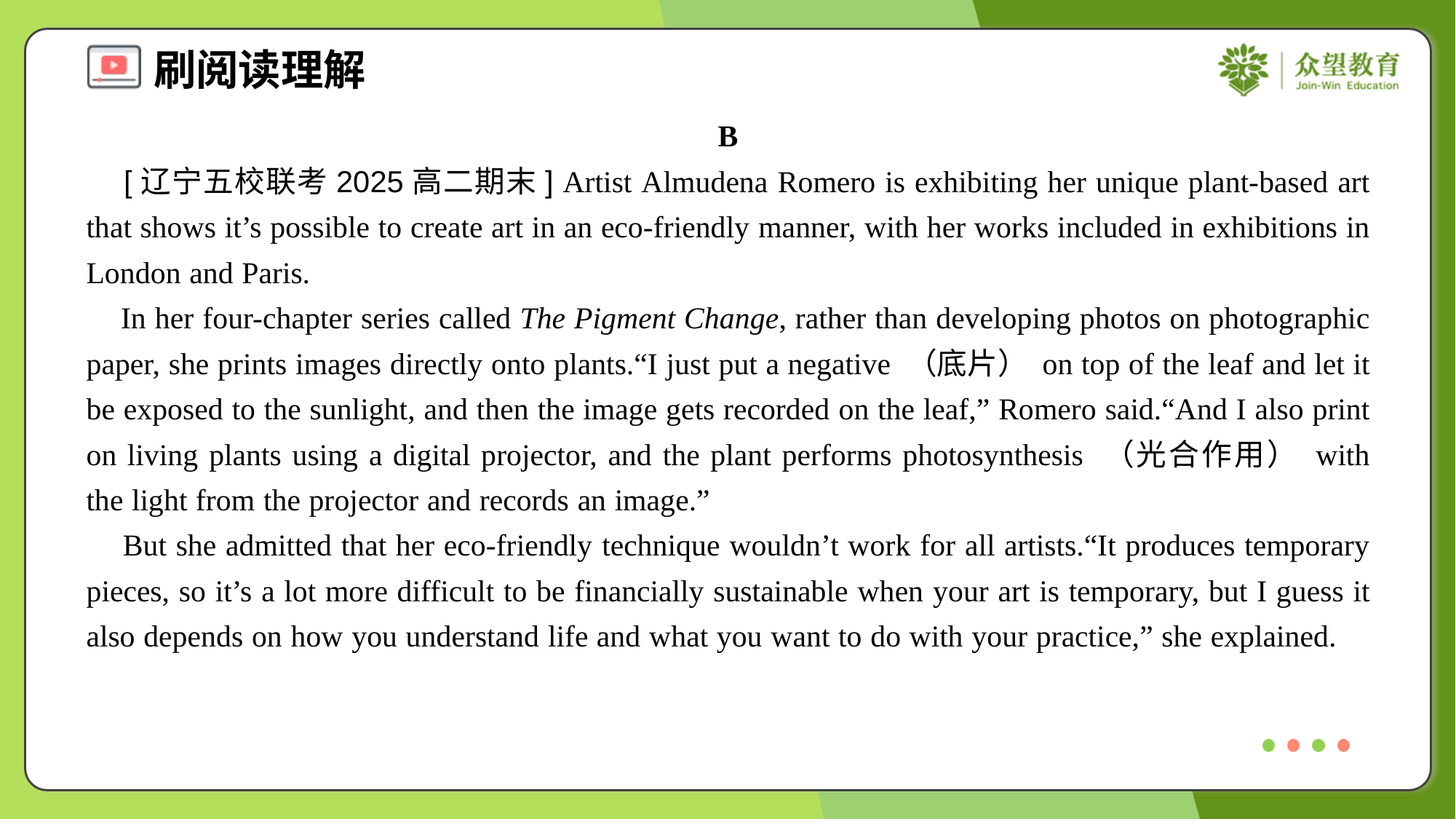

B
    [辽宁五校联考2025高二期末] Artist Almudena Romero is exhibiting her unique plant-based art that shows it’s possible to create art in an eco-friendly manner, with her works included in exhibitions in London and Paris.
    In her four-chapter series called The Pigment Change, rather than developing photos on photographic paper, she prints images directly onto plants.“I just put a negative （底片） on top of the leaf and let it be exposed to the sunlight, and then the image gets recorded on the leaf,” Romero said.“And I also print on living plants using a digital projector, and the plant performs photosynthesis （光合作用） with the light from the projector and records an image.”
    But she admitted that her eco-friendly technique wouldn’t work for all artists.“It produces temporary pieces, so it’s a lot more difficult to be financially sustainable when your art is temporary, but I guess it also depends on how you understand life and what you want to do with your practice,” she explained.